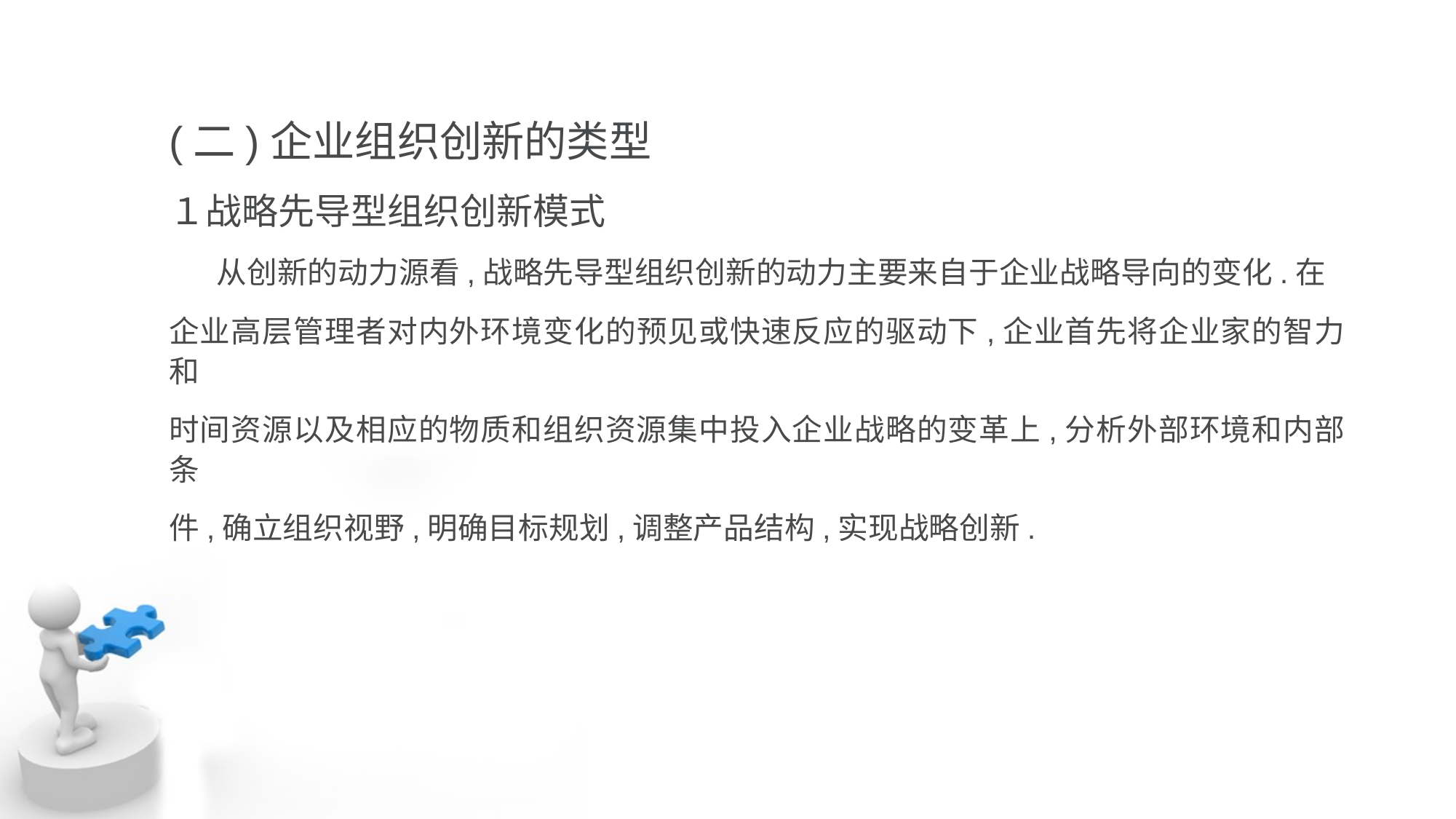

(二)企业组织创新的类型
１战略先导型组织创新模式
      从创新的动力源看,战略先导型组织创新的动力主要来自于企业战略导向的变化.在
企业高层管理者对内外环境变化的预见或快速反应的驱动下,企业首先将企业家的智力和
时间资源以及相应的物质和组织资源集中投入企业战略的变革上,分析外部环境和内部条
件,确立组织视野,明确目标规划,调整产品结构,实现战略创新.